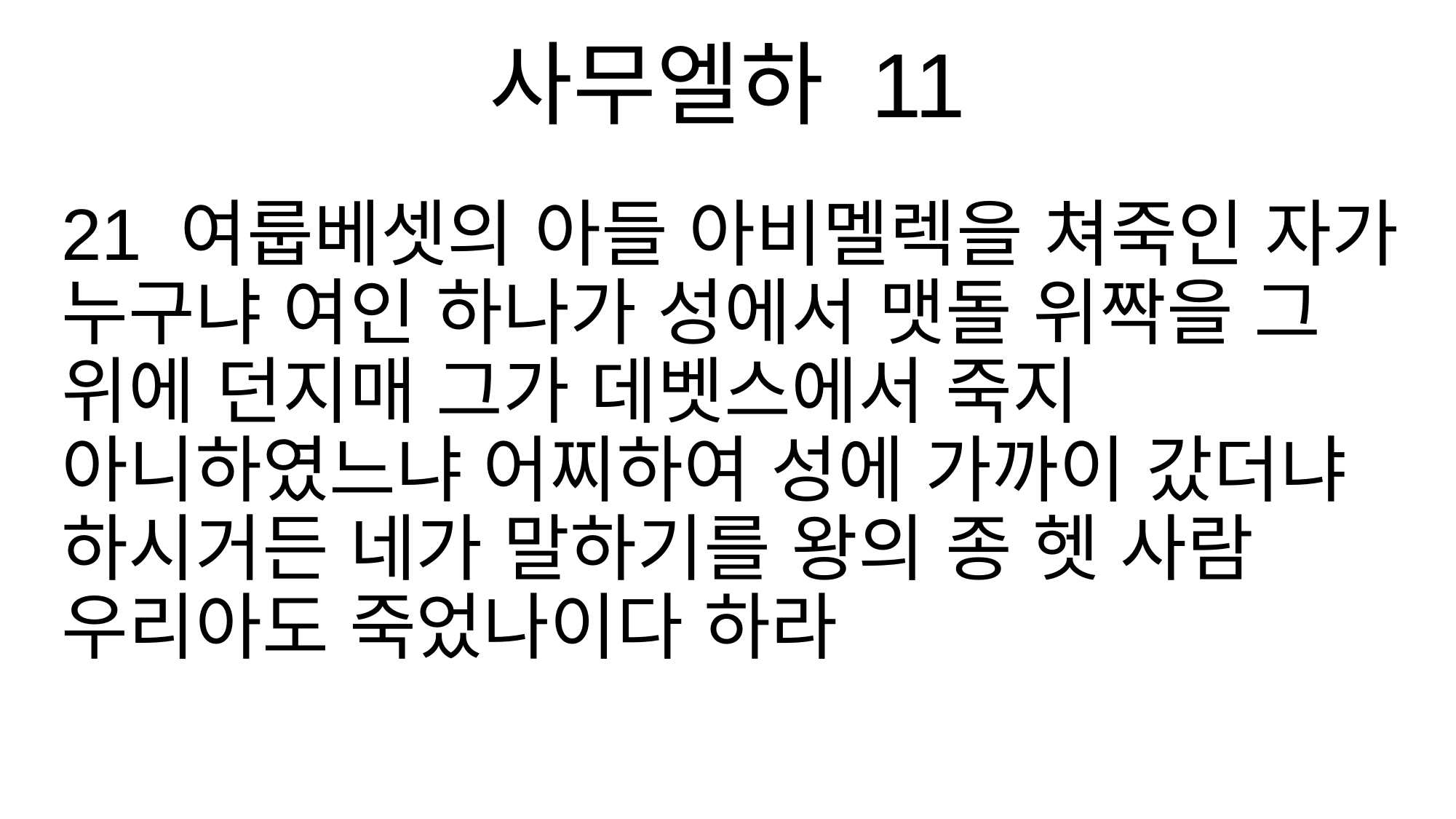

사무엘하 11
21 여룹베셋의 아들 아비멜렉을 쳐죽인 자가 누구냐 여인 하나가 성에서 맷돌 위짝을 그 위에 던지매 그가 데벳스에서 죽지 아니하였느냐 어찌하여 성에 가까이 갔더냐 하시거든 네가 말하기를 왕의 종 헷 사람 우리아도 죽었나이다 하라